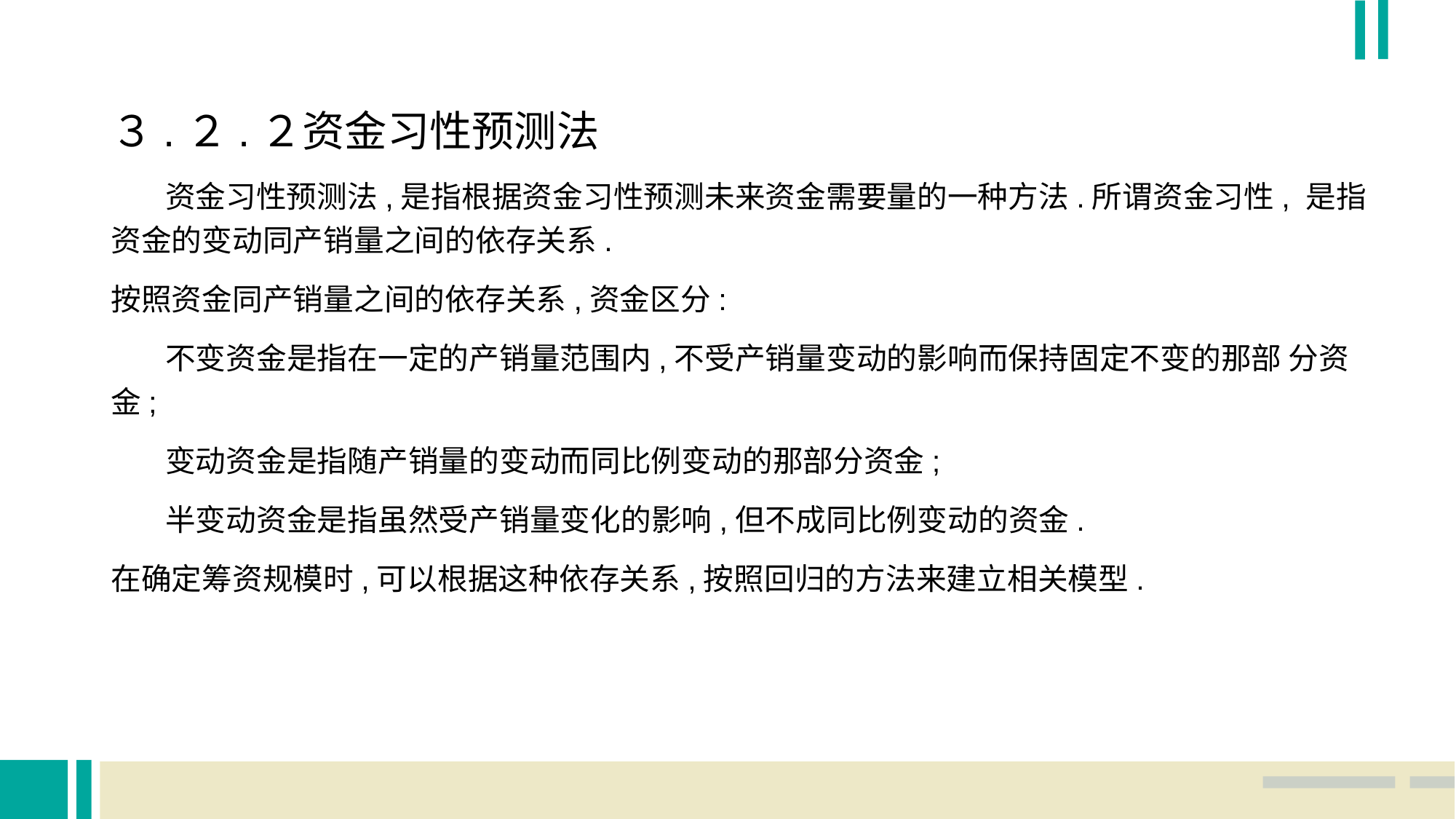

３.２.２资金习性预测法
       资金习性预测法,是指根据资金习性预测未来资金需要量的一种方法.所谓资金习性, 是指资金的变动同产销量之间的依存关系.
按照资金同产销量之间的依存关系,资金区分:
       不变资金是指在一定的产销量范围内,不受产销量变动的影响而保持固定不变的那部 分资金;
       变动资金是指随产销量的变动而同比例变动的那部分资金;
       半变动资金是指虽然受产销量变化的影响,但不成同比例变动的资金.
在确定筹资规模时,可以根据这种依存关系,按照回归的方法来建立相关模型.